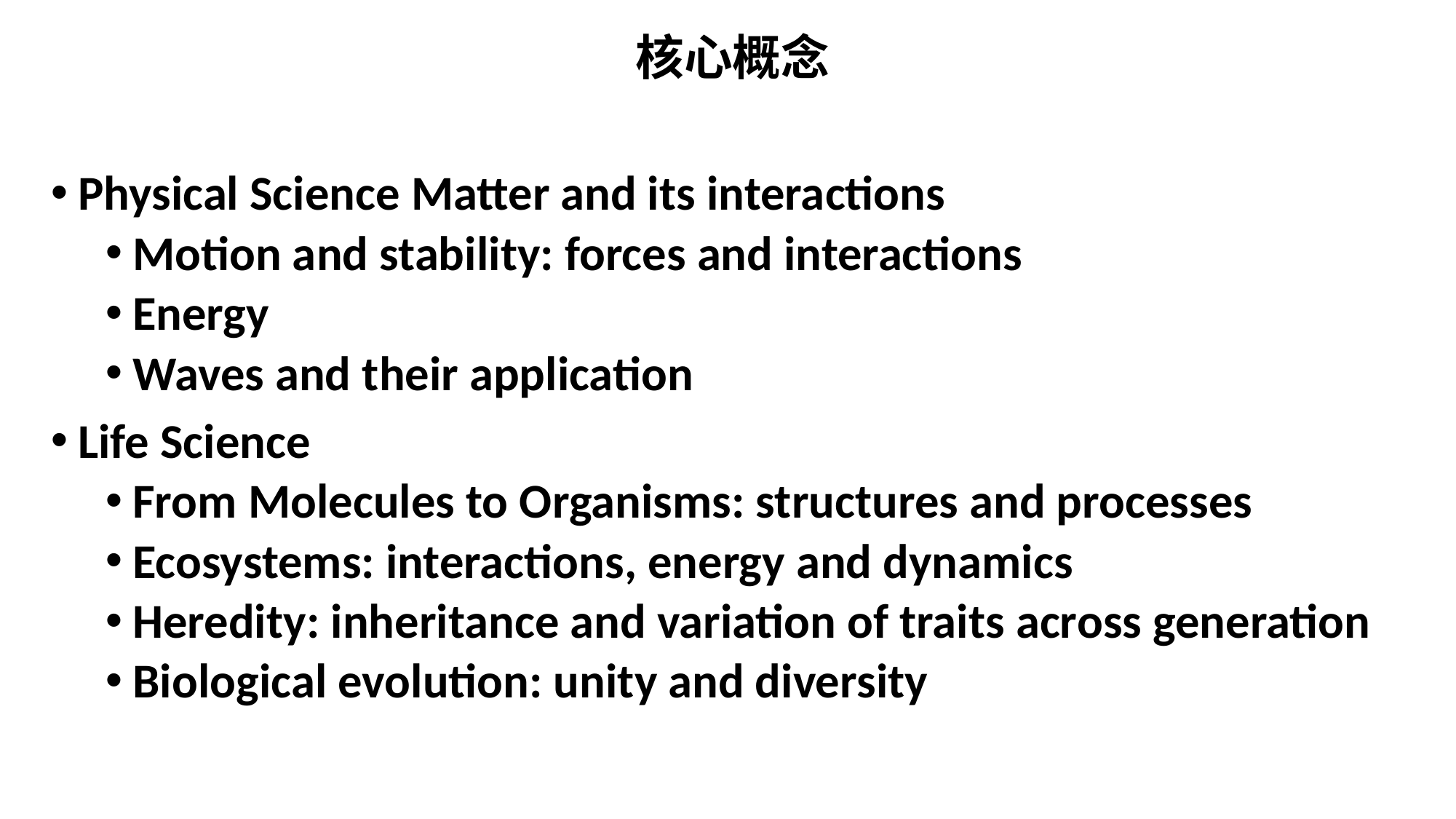

核心概念

Physical Science Matter and its interactions
Motion and stability: forces and interactions
Energy
Waves and their application
Life Science
From Molecules to Organisms: structures and processes
Ecosystems: interactions, energy and dynamics
Heredity: inheritance and variation of traits across generation
Biological evolution: unity and diversity